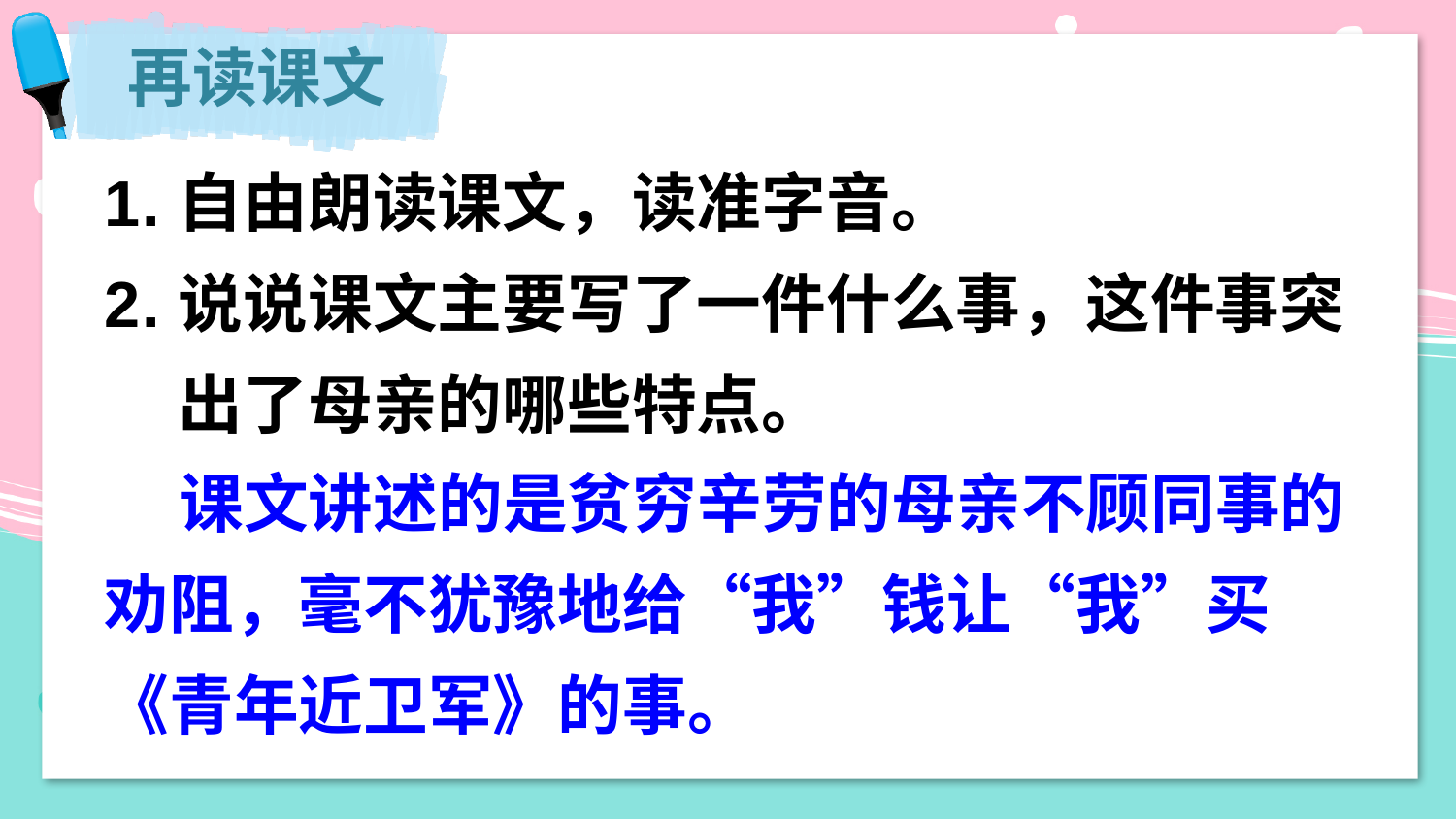

再读课文
自由朗读课文，读准字音。
说说课文主要写了一件什么事，这件事突出了母亲的哪些特点。
    课文讲述的是贫穷辛劳的母亲不顾同事的劝阻，毫不犹豫地给“我”钱让“我”买《青年近卫军》的事。